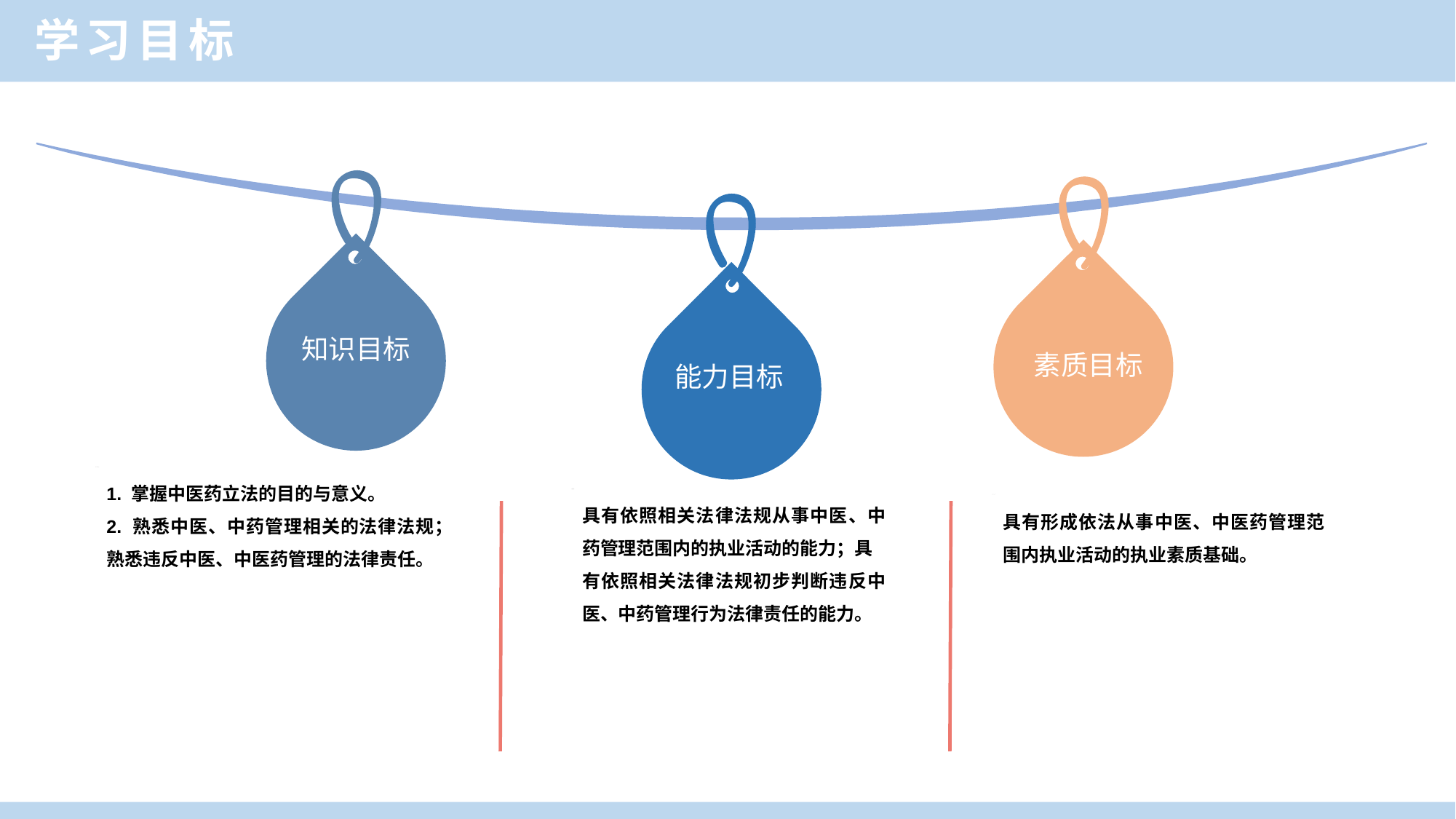

学习目标

知识目标

素质目标

能力目标
1. 掌握中医药立法的目的与意义。
2. 熟悉中医、中药管理相关的法律法规；熟悉违反中医、中医药管理的法律责任。
具有依照相关法律法规从事中医、中药管理范围内的执业活动的能力；具
有依照相关法律法规初步判断违反中医、中药管理行为法律责任的能力。
具有形成依法从事中医、中医药管理范围内执业活动的执业素质基础。